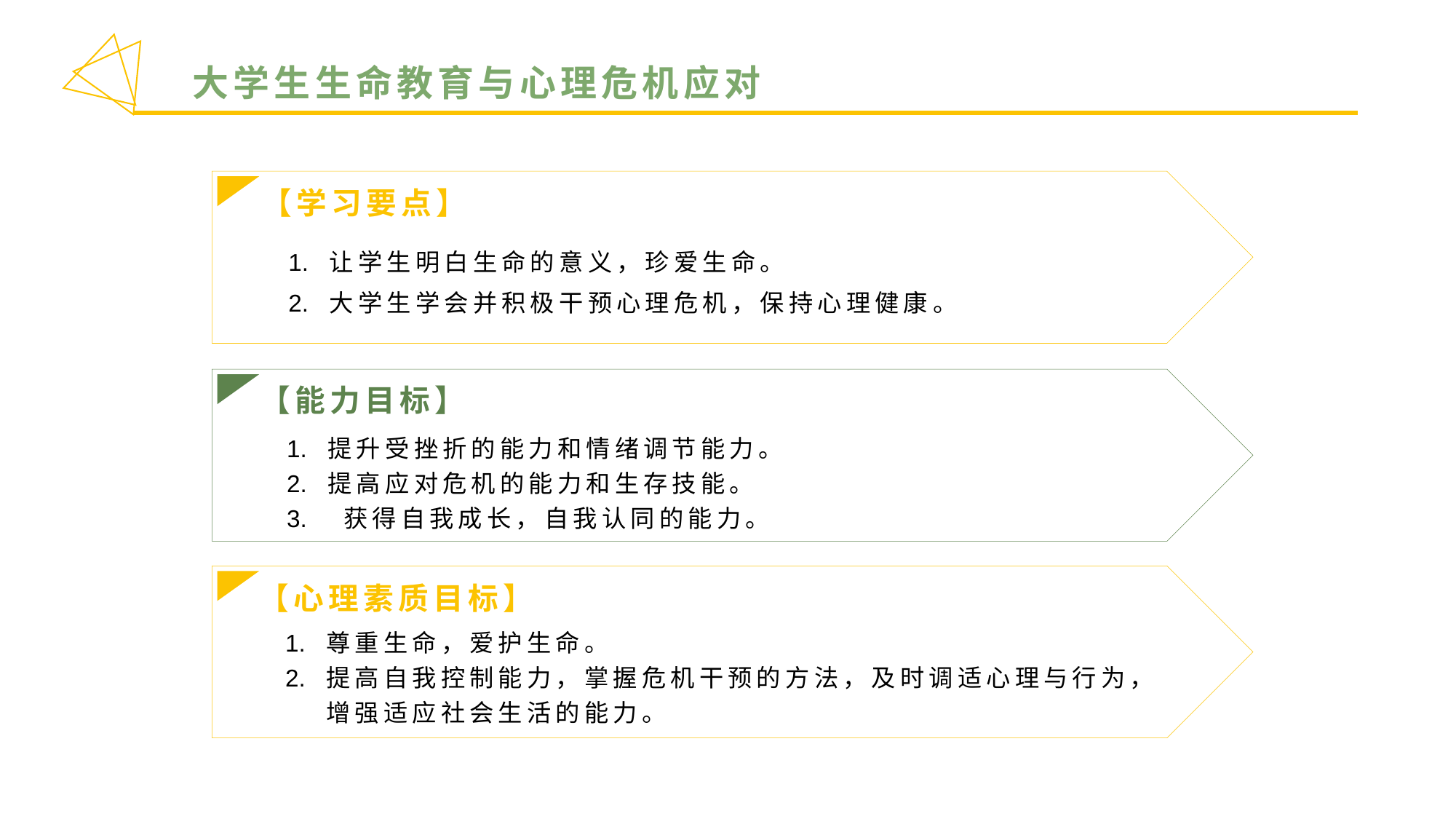

大学生生命教育与心理危机应对

【学习要点】
让学生明白生命的意义，珍爱生命。
大学生学会并积极干预心理危机，保持心理健康。

【能力目标】
提升受挫折的能力和情绪调节能力。
提高应对危机的能力和生存技能。
 获得自我成长，自我认同的能力。

【心理素质目标】
尊重生命，爱护生命。
提高自我控制能力，掌握危机干预的方法，及时调适心理与行为，增强适应社会生活的能力。